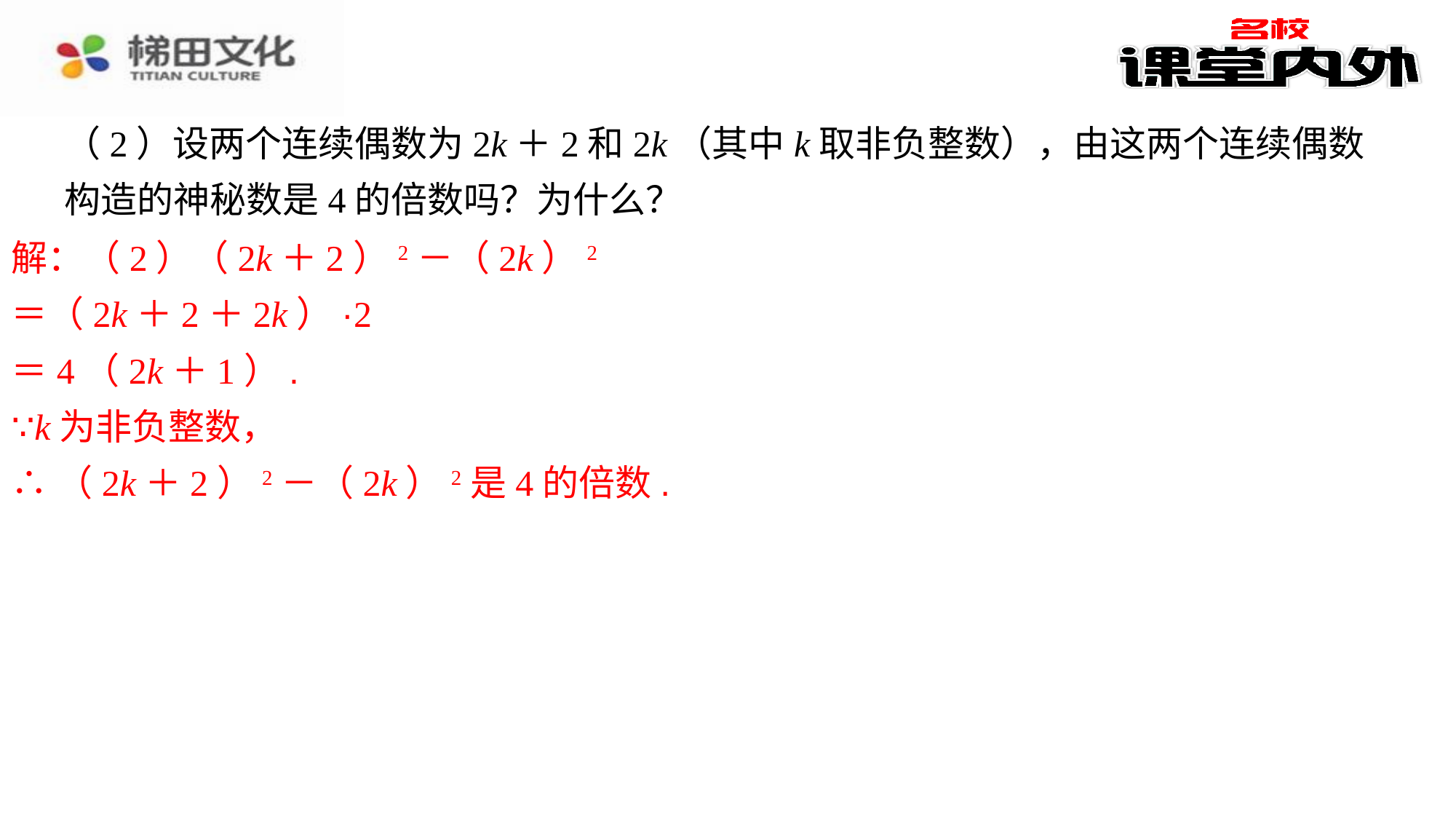

（2）设两个连续偶数为2k＋2和2k（其中k取非负整数），由这两个连续偶数构造的神秘数是4的倍数吗？为什么？
解：（2）（2k＋2）2－（2k）2
＝（2k＋2＋2k）·2
＝4（2k＋1）.
∵k为非负整数，
∴（2k＋2）2－（2k）2是4的倍数.